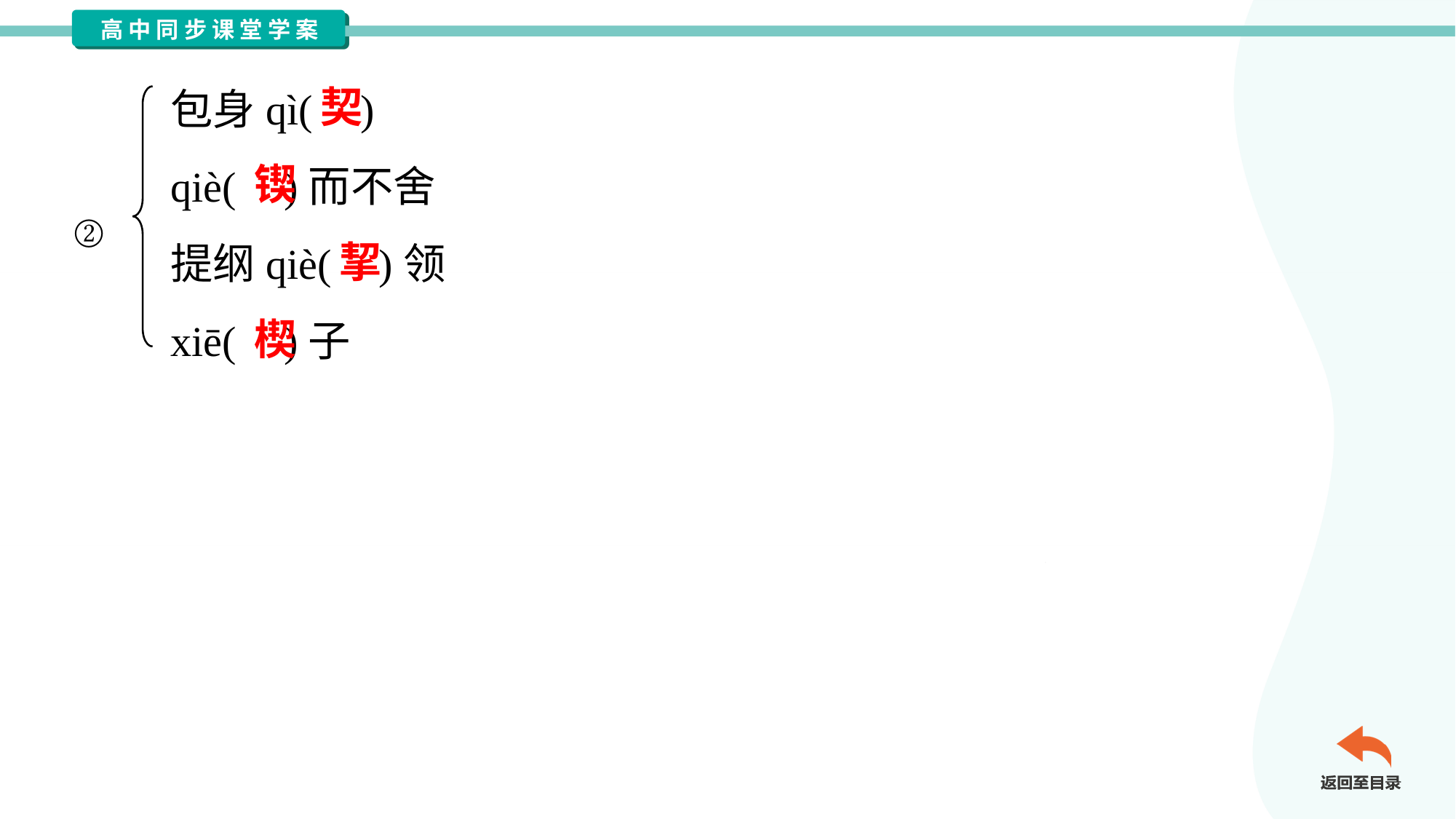

包身qì(    )
qiè(    )而不舍
提纲qiè(    )领
xiē(    )子
契

锲
②

挈
楔